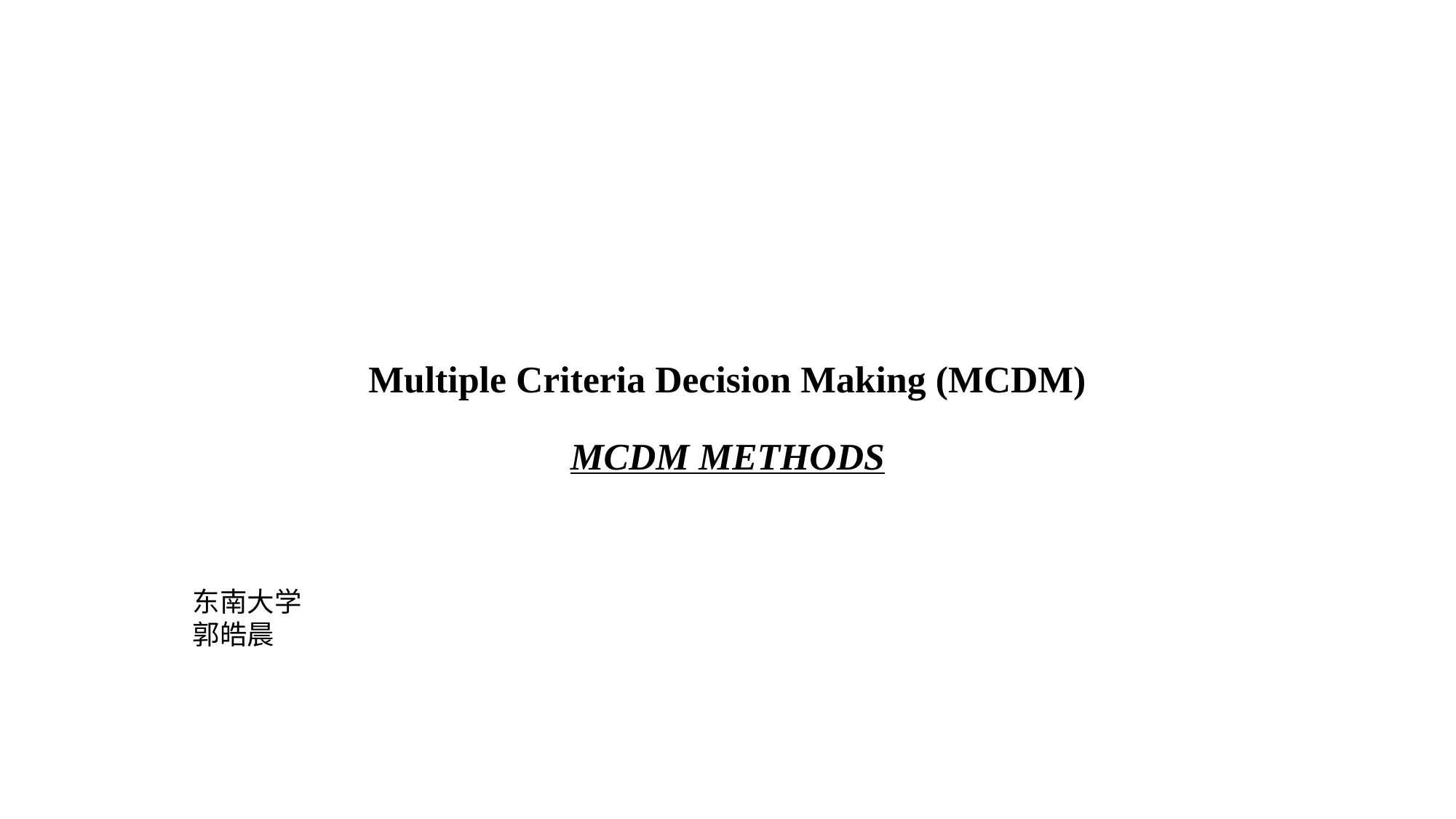

Multiple Criteria Decision Making (MCDM)
MCDM METHODS
东南大学
郭皓晨